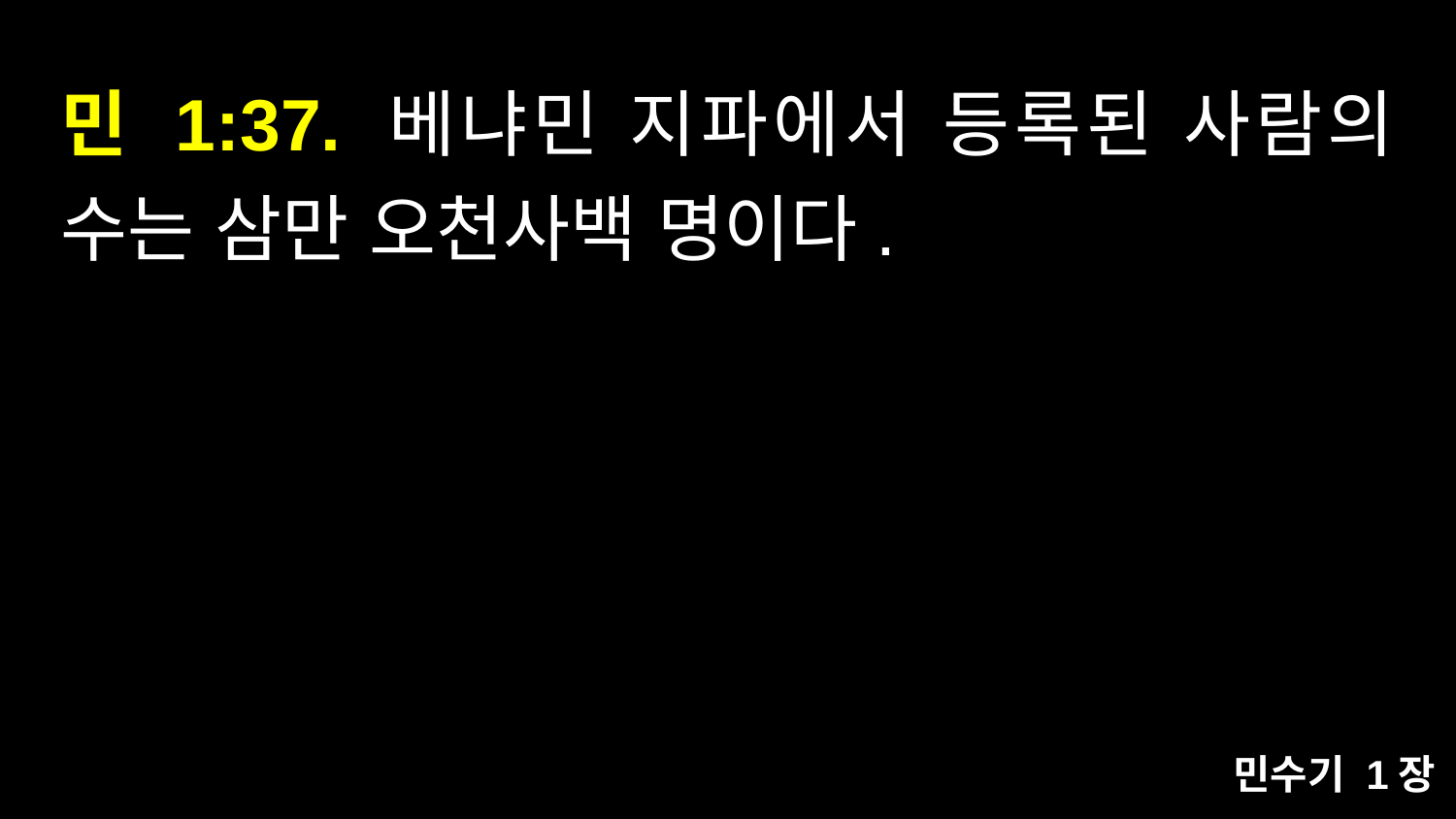

# 민 1:37. 베냐민 지파에서 등록된 사람의 수는 삼만 오천사백 명이다.
민수기 1장